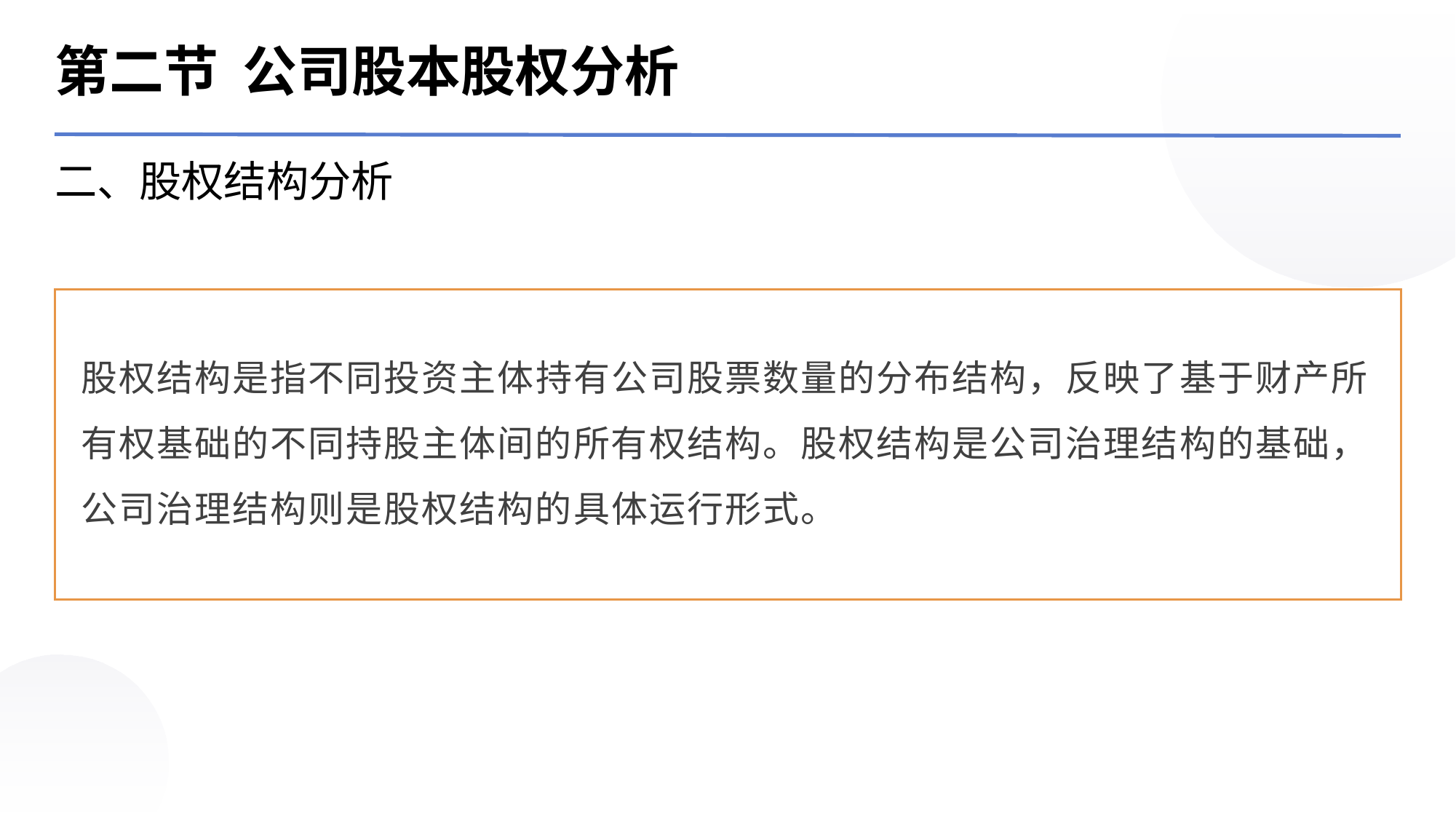

第二节  公司股本股权分析
二、股权结构分析

股权结构是指不同投资主体持有公司股票数量的分布结构，反映了基于财产所有权基础的不同持股主体间的所有权结构。股权结构是公司治理结构的基础，公司治理结构则是股权结构的具体运行形式。

21